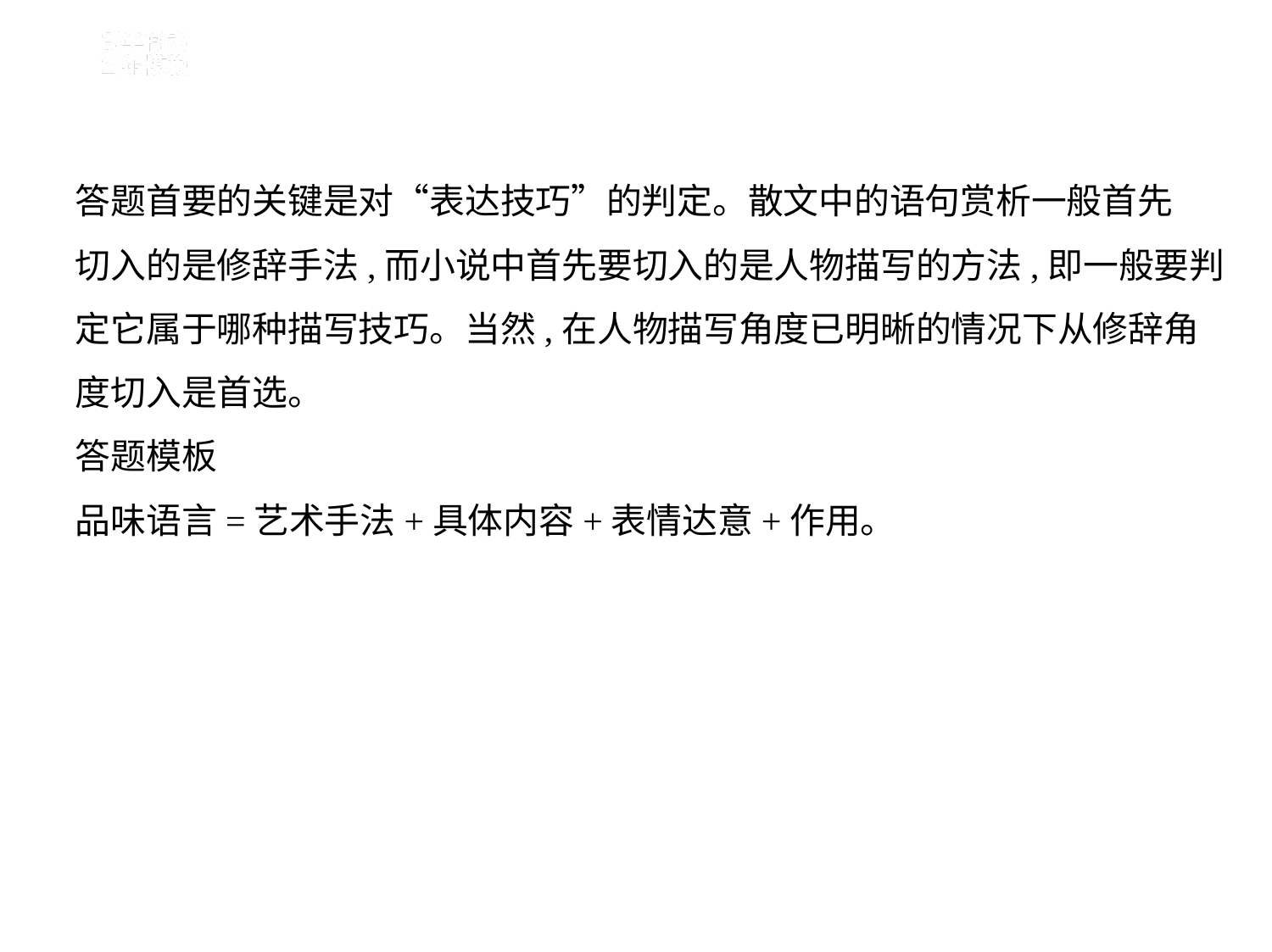

答题首要的关键是对“表达技巧”的判定。散文中的语句赏析一般首先
切入的是修辞手法,而小说中首先要切入的是人物描写的方法,即一般要判
定它属于哪种描写技巧。当然,在人物描写角度已明晰的情况下从修辞角
度切入是首选。
答题模板
品味语言=艺术手法+具体内容+表情达意+作用。